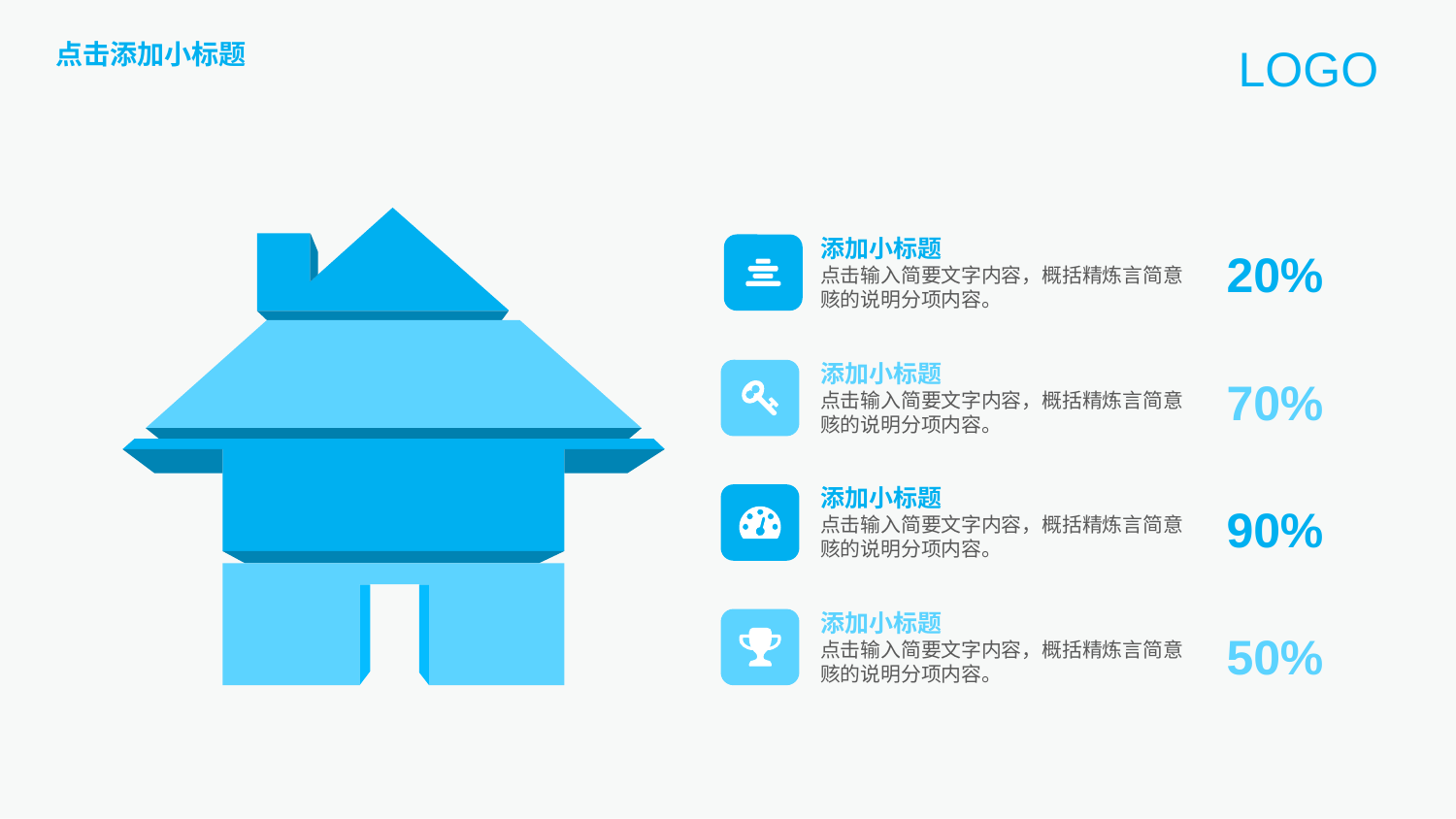

点击添加小标题
LOGO

添加小标题
点击输入简要文字内容，概括精炼言简意赅的说明分项内容。

20%

添加小标题
点击输入简要文字内容，概括精炼言简意赅的说明分项内容。

70%

添加小标题
点击输入简要文字内容，概括精炼言简意赅的说明分项内容。

90%

添加小标题
点击输入简要文字内容，概括精炼言简意赅的说明分项内容。

50%